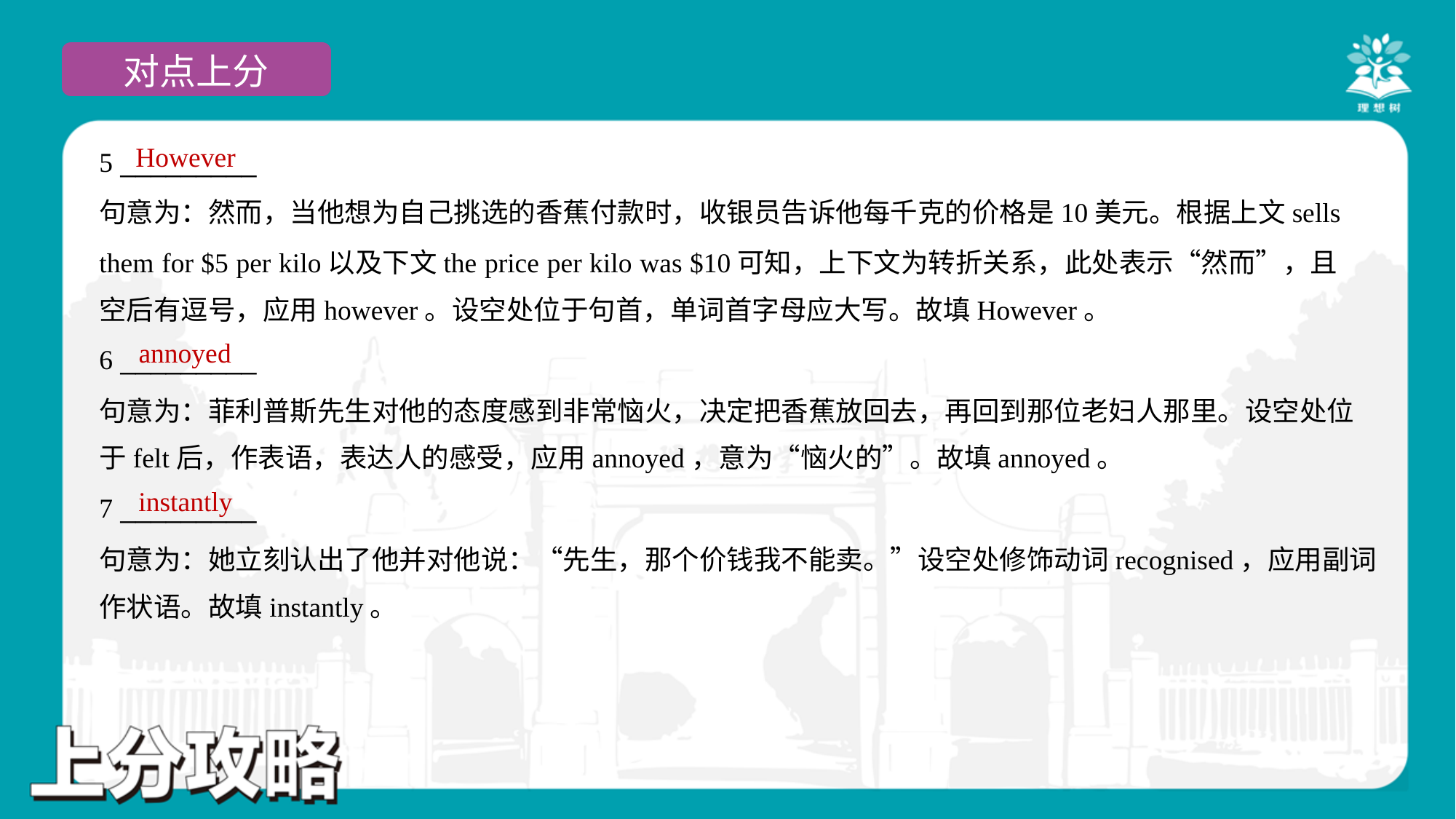

However
5 _________
句意为：然而，当他想为自己挑选的香蕉付款时，收银员告诉他每千克的价格是10美元。根据上文sells
them for $5 per kilo以及下文the price per kilo was $10可知，上下文为转折关系，此处表示“然而”，且
空后有逗号，应用however。设空处位于句首，单词首字母应大写。故填However。
annoyed
6 _________
句意为：菲利普斯先生对他的态度感到非常恼火，决定把香蕉放回去，再回到那位老妇人那里。设空处位
于felt后，作表语，表达人的感受，应用annoyed，意为“恼火的”。故填annoyed。
instantly
7 _________
句意为：她立刻认出了他并对他说：“先生，那个价钱我不能卖。”设空处修饰动词recognised，应用副词
作状语。故填instantly。